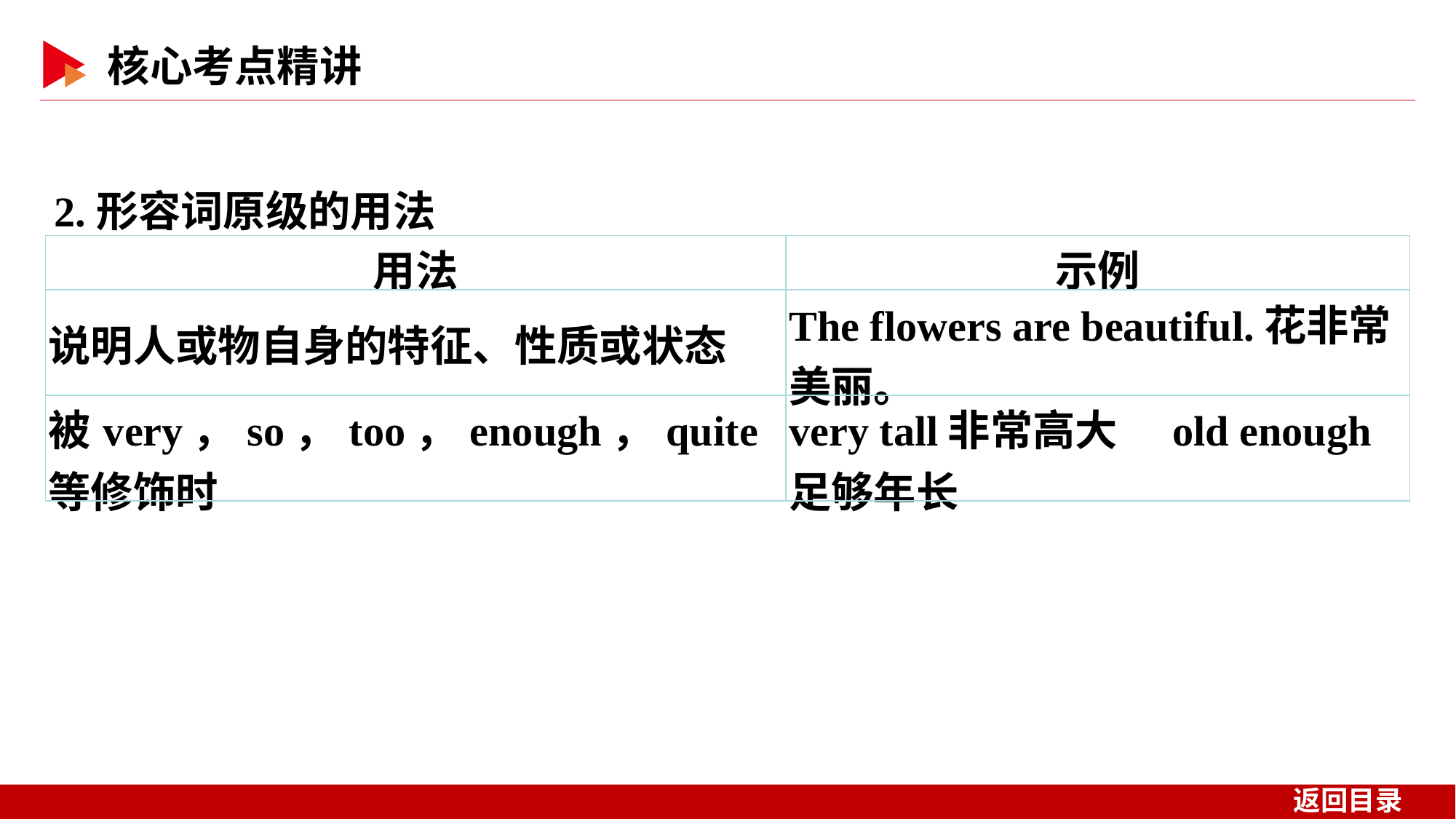

2.形容词原级的用法
| 用法 | 示例 |
| --- | --- |
| 说明人或物自身的特征、性质或状态 | The flowers are beautiful.花非常美丽。 |
| 被very，so，too，enough，quite等修饰时 | very tall非常高大　old enough足够年长 |